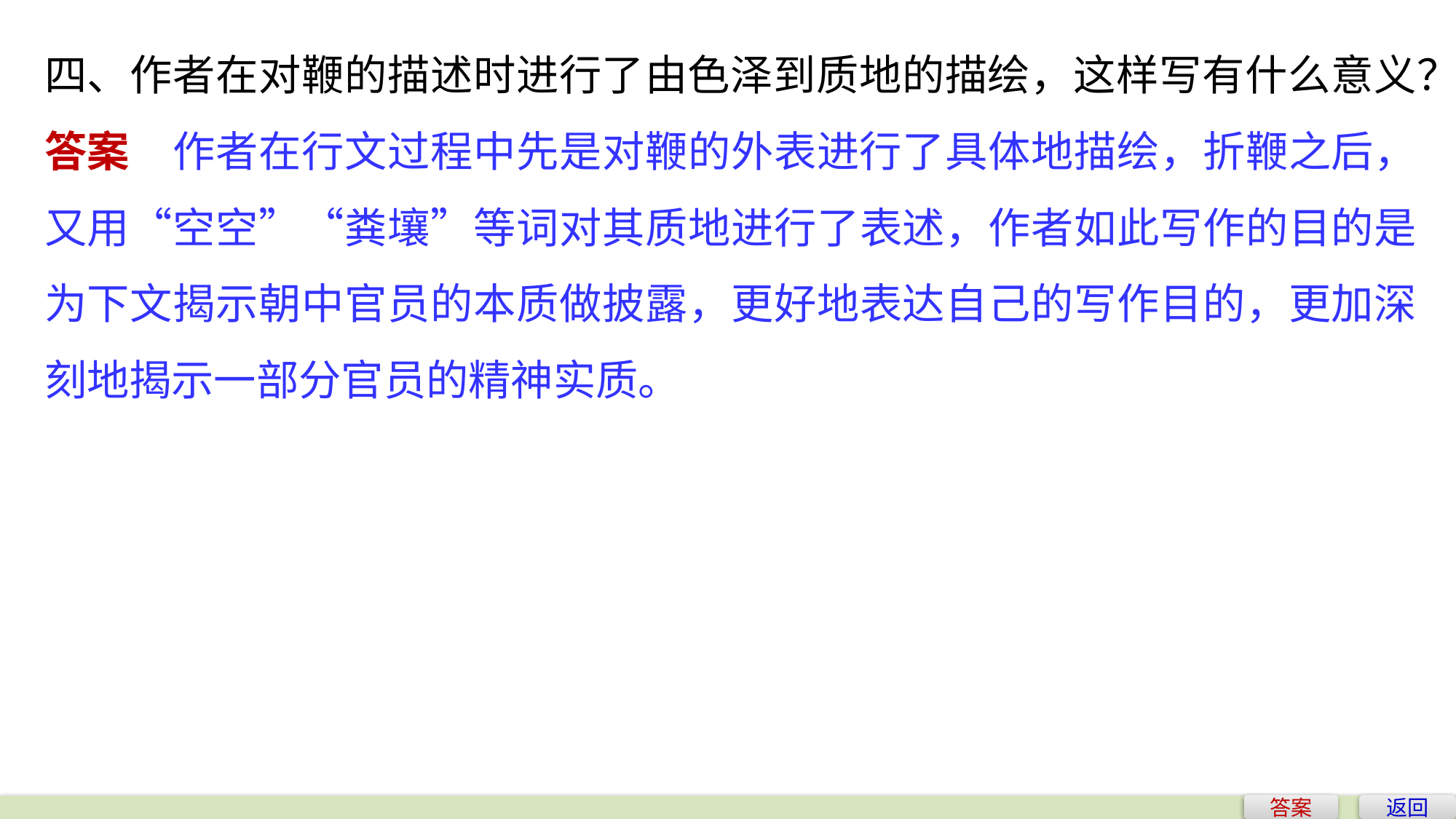

四、作者在对鞭的描述时进行了由色泽到质地的描绘，这样写有什么意义？
答案　作者在行文过程中先是对鞭的外表进行了具体地描绘，折鞭之后，又用“空空”“粪壤”等词对其质地进行了表述，作者如此写作的目的是为下文揭示朝中官员的本质做披露，更好地表达自己的写作目的，更加深刻地揭示一部分官员的精神实质。
答案
返回